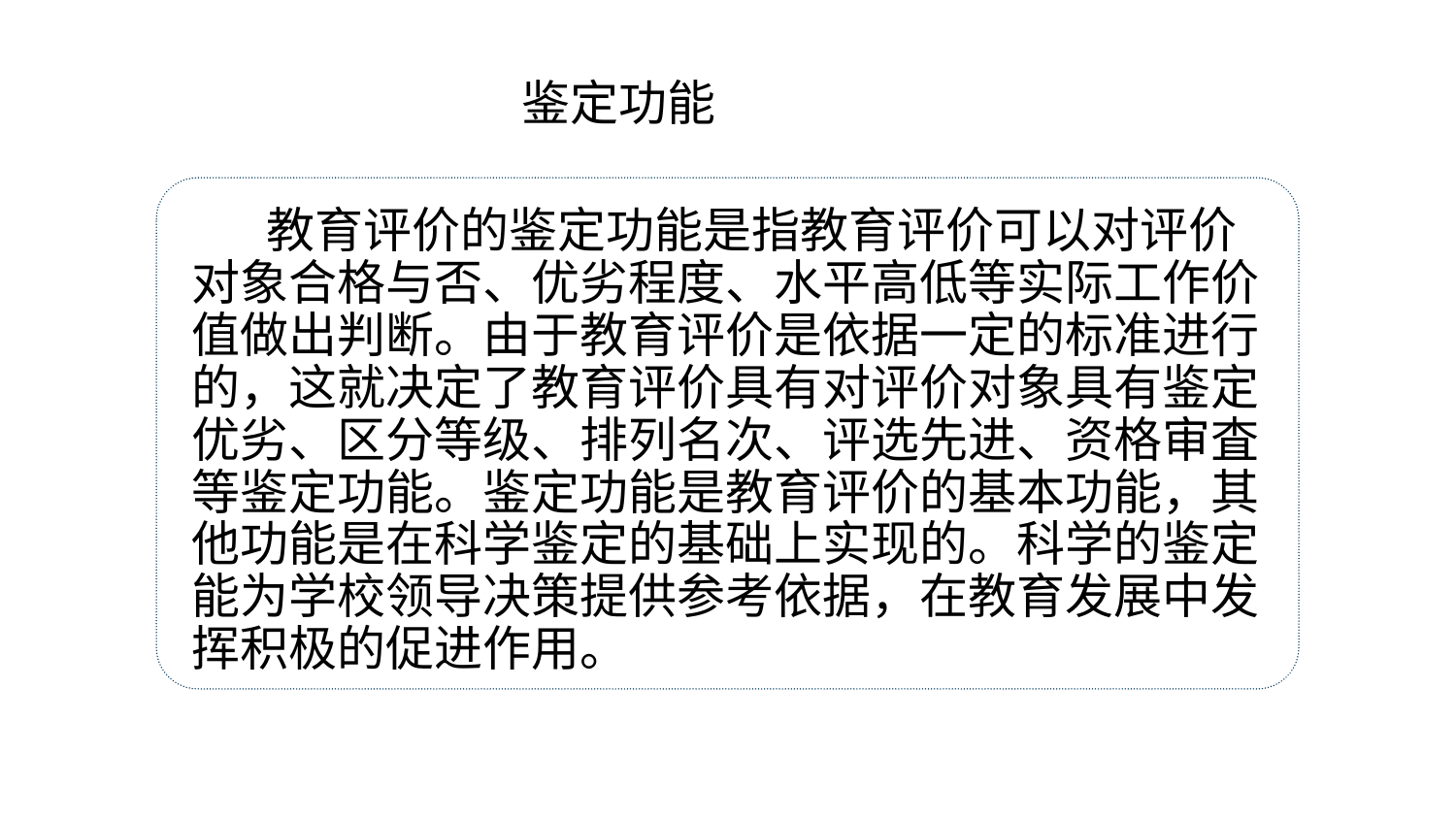

鉴定功能

      教育评价的鉴定功能是指教育评价可以对评价对象合格与否、优劣程度、水平高低等实际工作价值做出判断。由于教育评价是依据一定的标准进行的，这就决定了教育评价具有对评价对象具有鉴定优劣、区分等级、排列名次、评选先进、资格审査等鉴定功能。鉴定功能是教育评价的基本功能，其他功能是在科学鉴定的基础上实现的。科学的鉴定能为学校领导决策提供参考依据，在教育发展中发挥积极的促进作用。